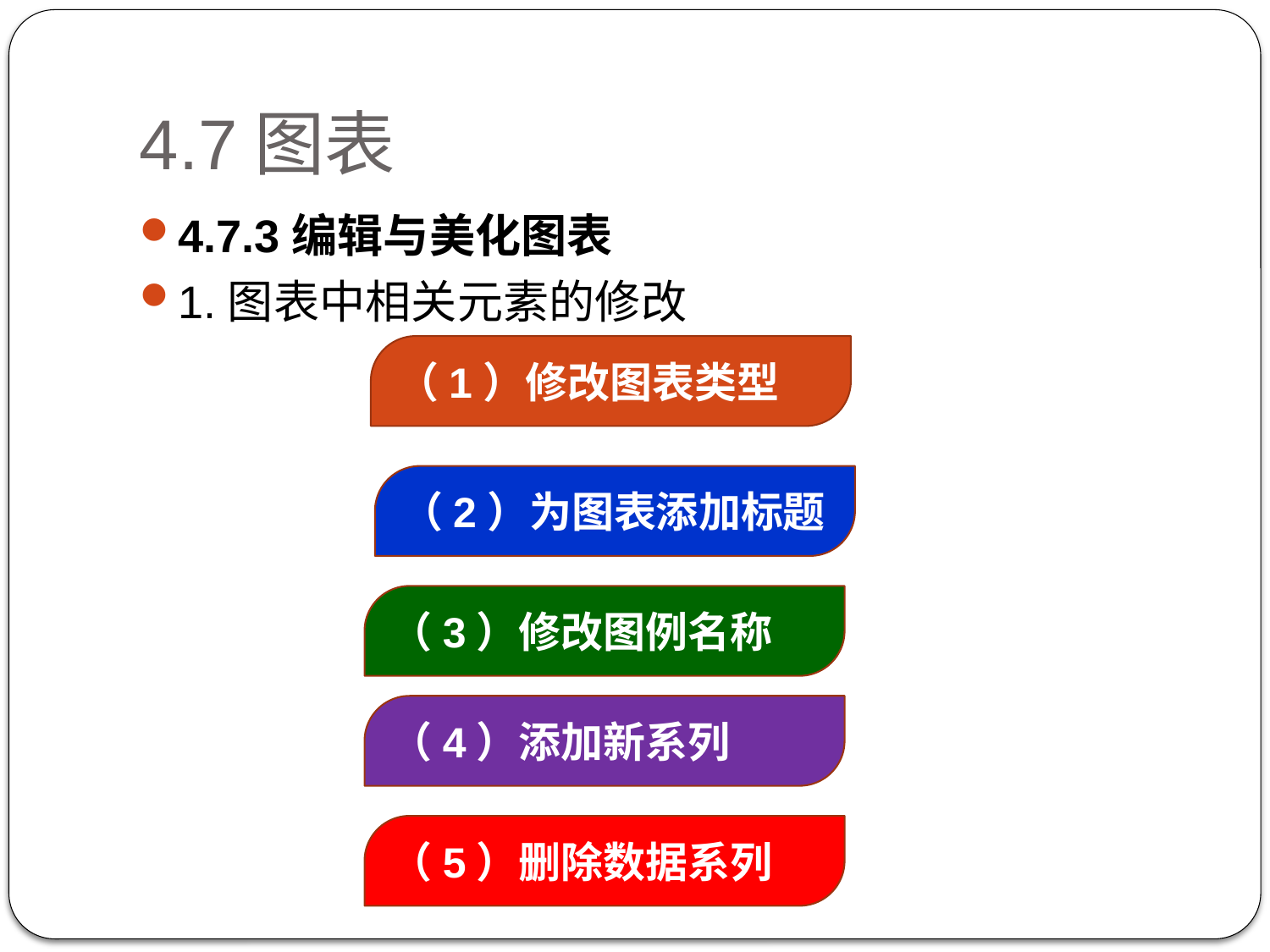

# 4.7图表
4.7.3编辑与美化图表
1.图表中相关元素的修改
（1）修改图表类型
（2）为图表添加标题
（3）修改图例名称
（4）添加新系列
（5）删除数据系列